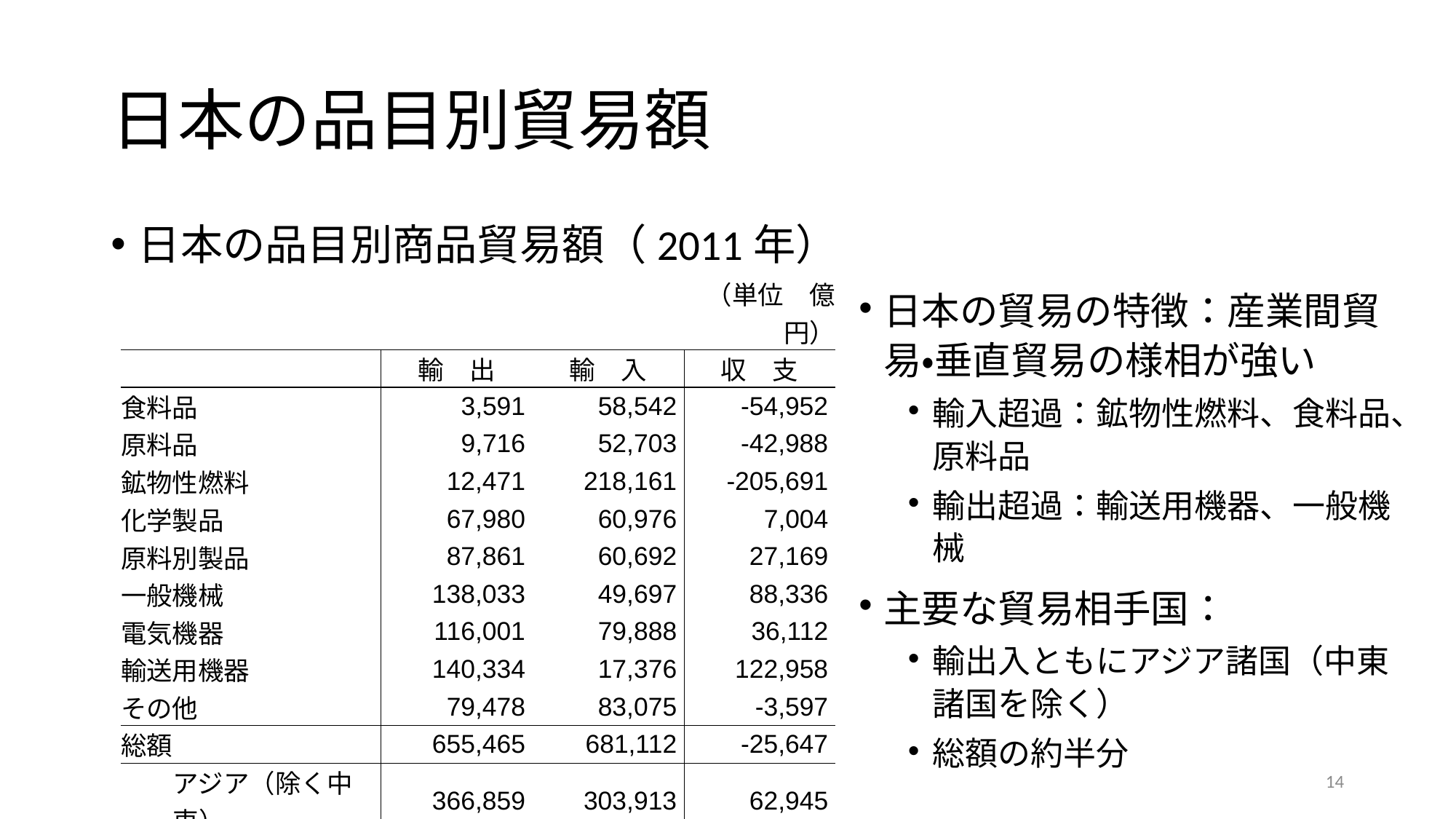

# 日本の品目別貿易額
日本の品目別商品貿易額（2011年）
|  |  |  |  | （単位　億円） |
| --- | --- | --- | --- | --- |
|  |  | 輸　出 | 輸　入 | 収　支 |
| 食料品 |  | 3,591 | 58,542 | -54,952 |
| 原料品 |  | 9,716 | 52,703 | -42,988 |
| 鉱物性燃料 |  | 12,471 | 218,161 | -205,691 |
| 化学製品 |  | 67,980 | 60,976 | 7,004 |
| 原料別製品 |  | 87,861 | 60,692 | 27,169 |
| 一般機械 |  | 138,033 | 49,697 | 88,336 |
| 電気機器 |  | 116,001 | 79,888 | 36,112 |
| 輸送用機器 |  | 140,334 | 17,376 | 122,958 |
| その他 |  | 79,478 | 83,075 | -3,597 |
| 総額 |  | 655,465 | 681,112 | -25,647 |
|  | アジア（除く中東） | 366,859 | 303,913 | 62,945 |
|  | 北　米 | 107,271 | 69,702 | 37,569 |
|  | 西　欧 | 81,503 | 70,307 | 11,196 |
|  | その他 | 99,833 | 237,190 | -137,357 |
日本の貿易の特徴：産業間貿易・垂直貿易の様相が強い
輸入超過：鉱物性燃料、食料品、原料品
輸出超過：輸送用機器、一般機械
主要な貿易相手国：
輸出入ともにアジア諸国（中東諸国を除く）
総額の約半分

14